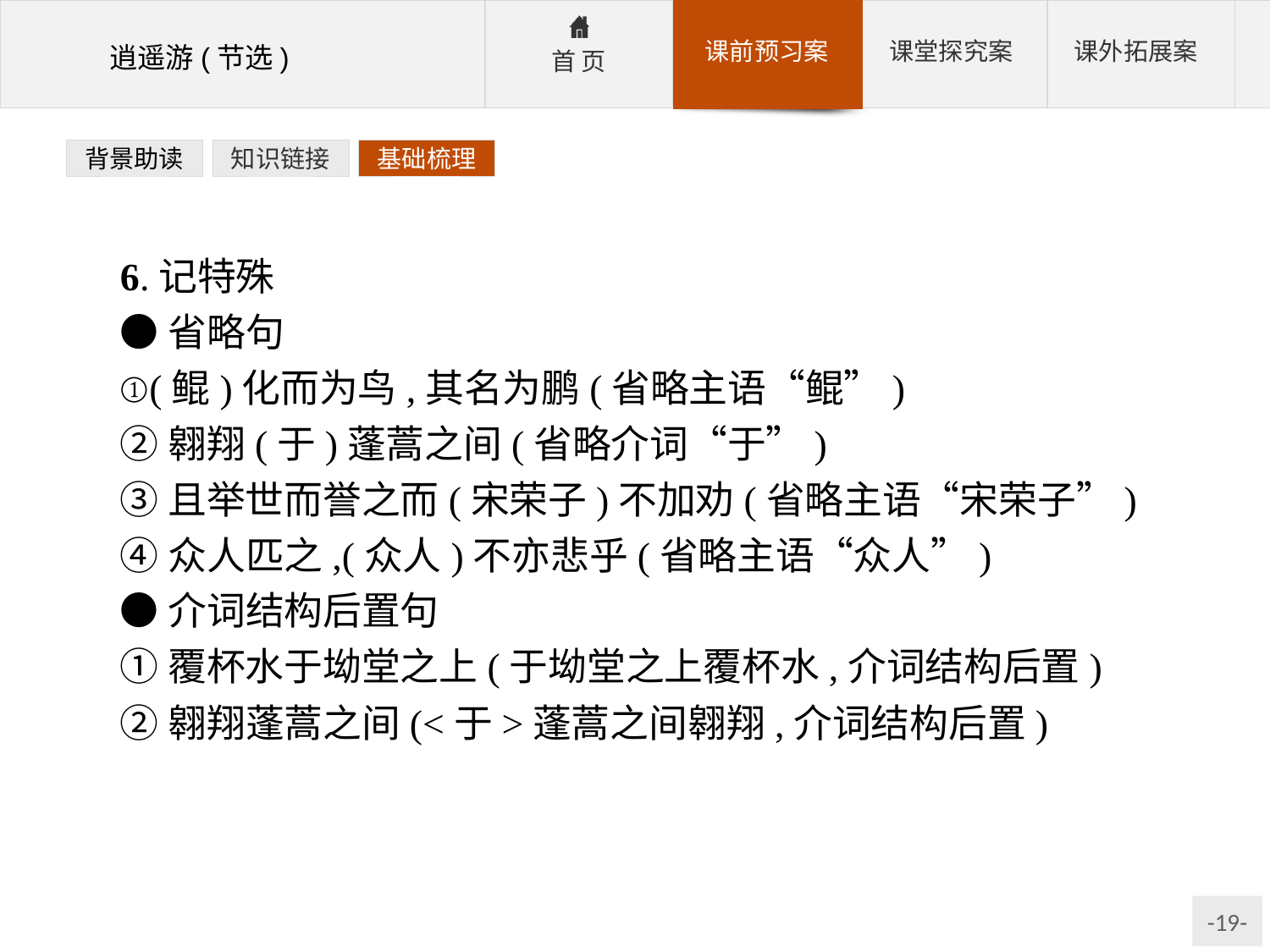

背景助读
知识链接
基础梳理
6.记特殊
●省略句
①(鲲)化而为鸟,其名为鹏(省略主语“鲲”)
②翱翔(于)蓬蒿之间(省略介词“于”)
③且举世而誉之而(宋荣子)不加劝(省略主语“宋荣子”)
④众人匹之,(众人)不亦悲乎(省略主语“众人”)
●介词结构后置句
①覆杯水于坳堂之上(于坳堂之上覆杯水,介词结构后置)
②翱翔蓬蒿之间(<于>蓬蒿之间翱翔,介词结构后置)